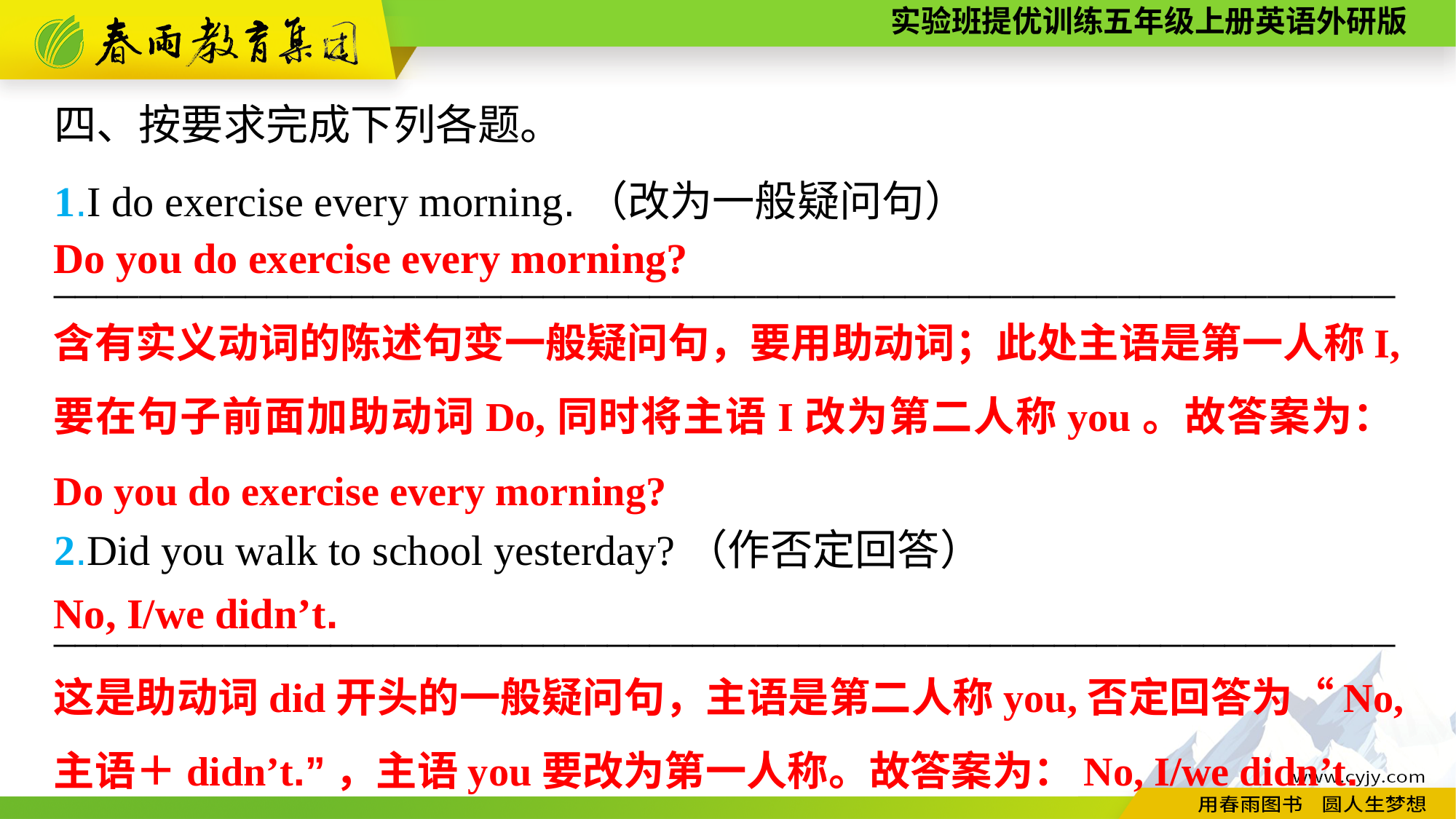

四、按要求完成下列各题。
1.I do exercise every morning.（改为一般疑问句）
_______________________________________________________________

2.Did you walk to school yesterday?（作否定回答）
_______________________________________________________________
Do you do exercise every morning?
含有实义动词的陈述句变一般疑问句，要用助动词；此处主语是第一人称I,要在句子前面加助动词Do,同时将主语I改为第二人称you。故答案为：Do you do exercise every morning?
No, I/we didn’t.
这是助动词did开头的一般疑问句，主语是第二人称you,否定回答为“No, 主语＋didn’t.”，主语you要改为第一人称。故答案为：No, I/we didn’t.